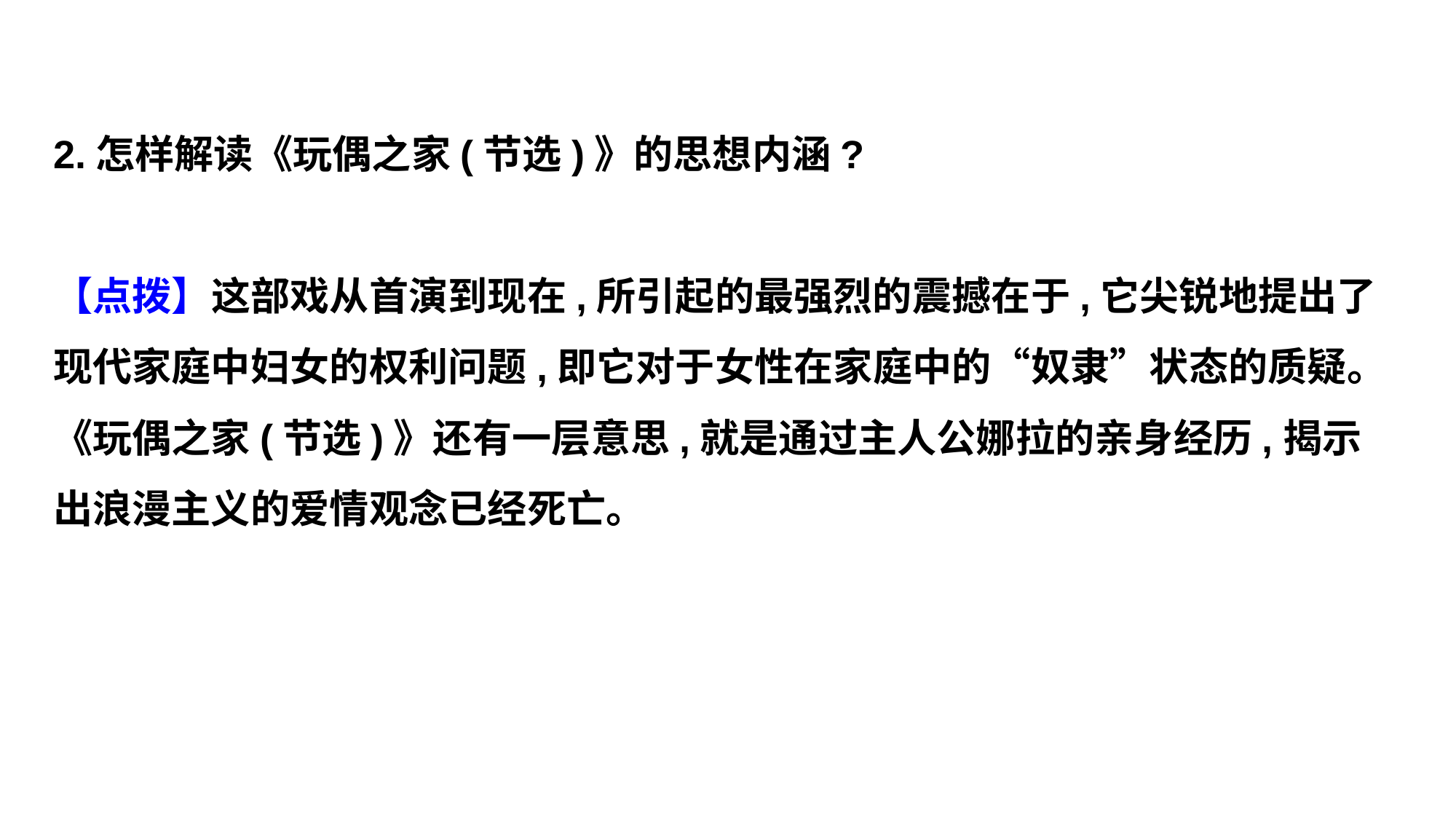

2.怎样解读《玩偶之家(节选)》的思想内涵?

【点拨】这部戏从首演到现在,所引起的最强烈的震撼在于,它尖锐地提出了现代家庭中妇女的权利问题,即它对于女性在家庭中的“奴隶”状态的质疑。《玩偶之家(节选)》还有一层意思,就是通过主人公娜拉的亲身经历,揭示出浪漫主义的爱情观念已经死亡。